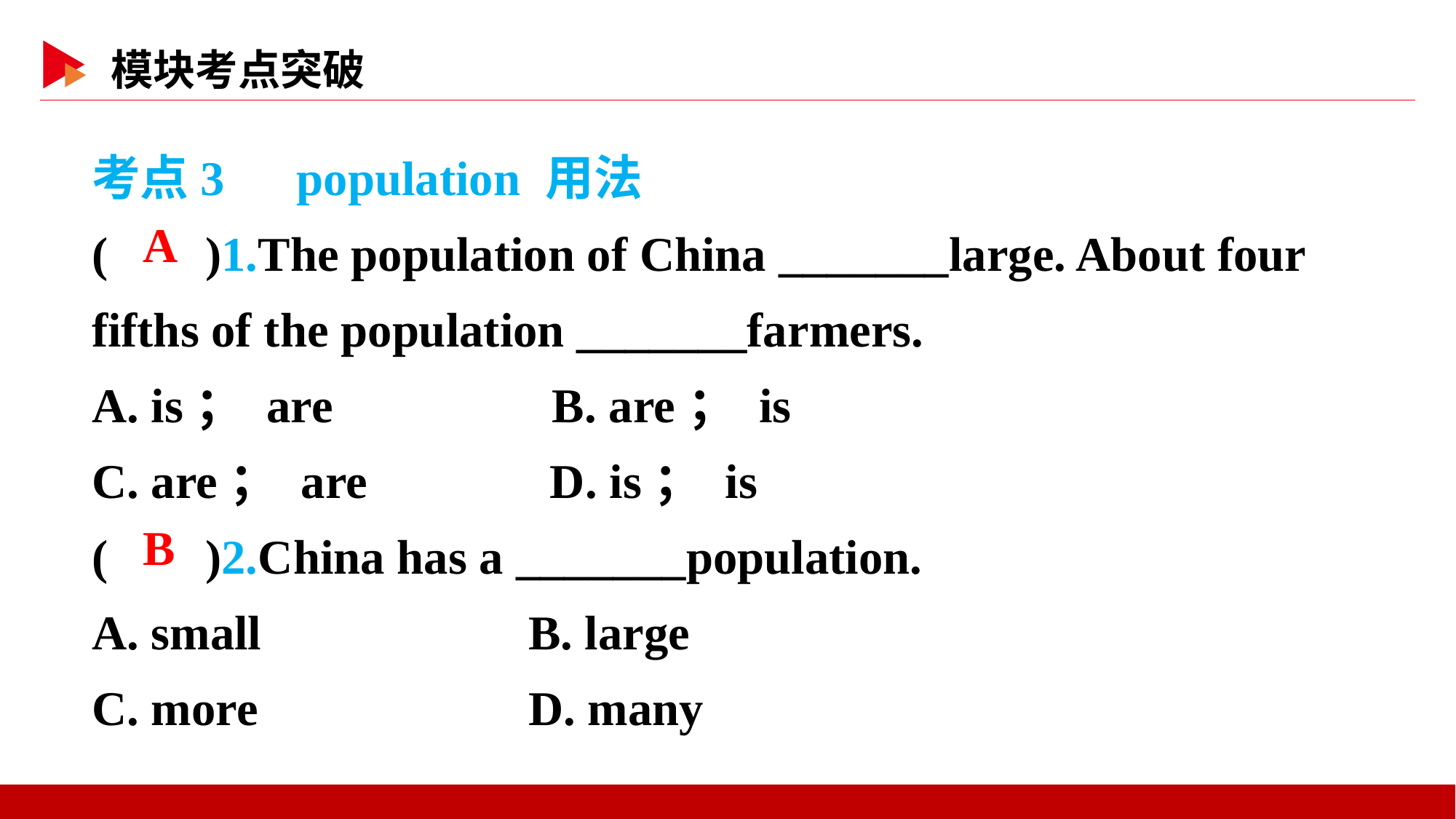

考点3　population 用法
(        )1.The population of China _______large. About four fifths of the population _______farmers.
A. is； are                  B. are； is
C. are； are               D. is； is
(        )2.China has a _______population.
A. small               	B. large
C. more               	D. many
   A
   B